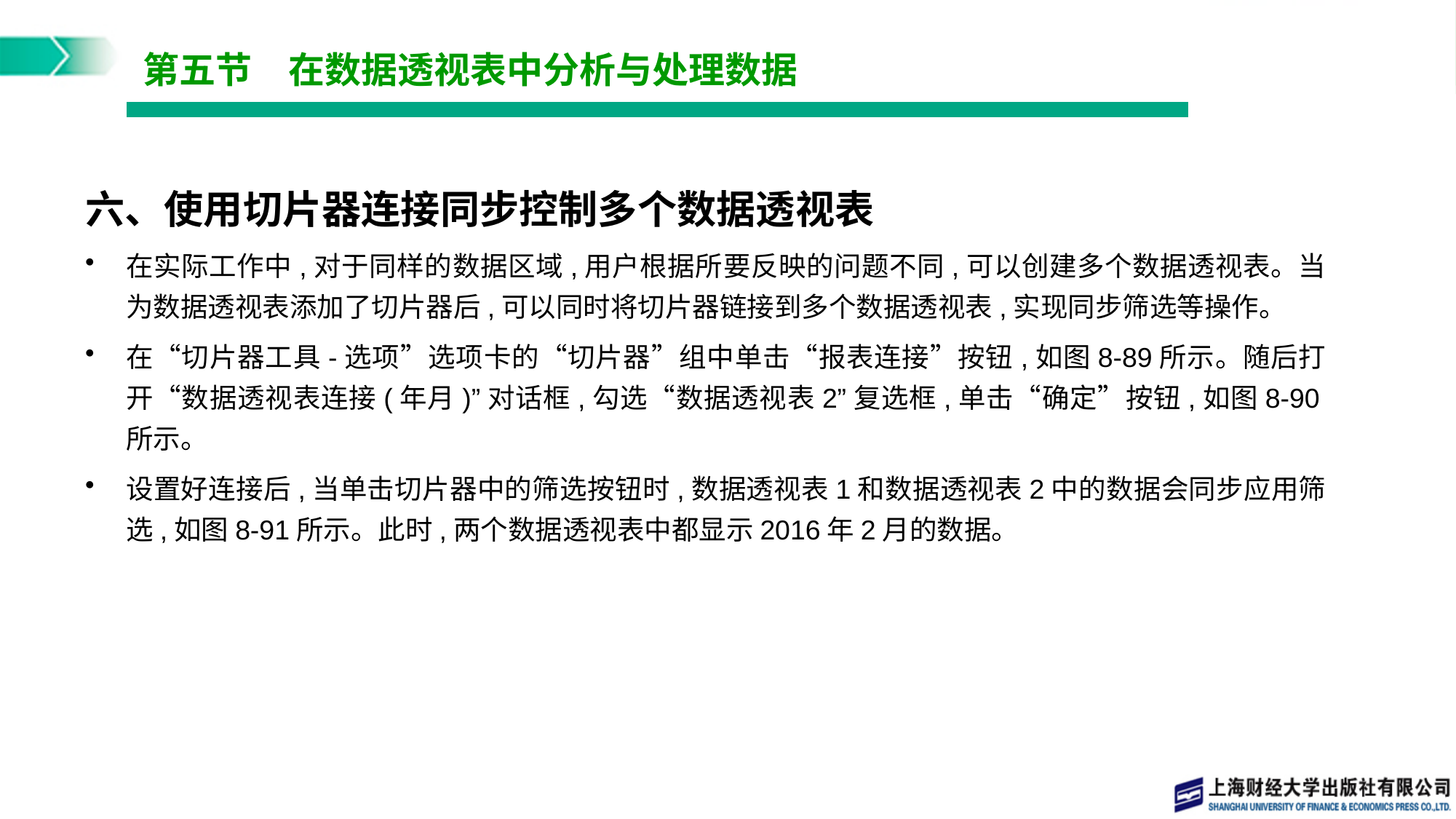

# 第五节　在数据透视表中分析与处理数据
六、使用切片器连接同步控制多个数据透视表
在实际工作中,对于同样的数据区域,用户根据所要反映的问题不同,可以创建多个数据透视表。当为数据透视表添加了切片器后,可以同时将切片器链接到多个数据透视表,实现同步筛选等操作。
在“切片器工具-选项”选项卡的“切片器”组中单击“报表连接”按钮,如图8-89所示。随后打开“数据透视表连接(年月)”对话框,勾选“数据透视表2”复选框,单击“确定”按钮,如图8-90所示。
设置好连接后,当单击切片器中的筛选按钮时,数据透视表1和数据透视表2中的数据会同步应用筛选,如图8-91所示。此时,两个数据透视表中都显示2016年2月的数据。